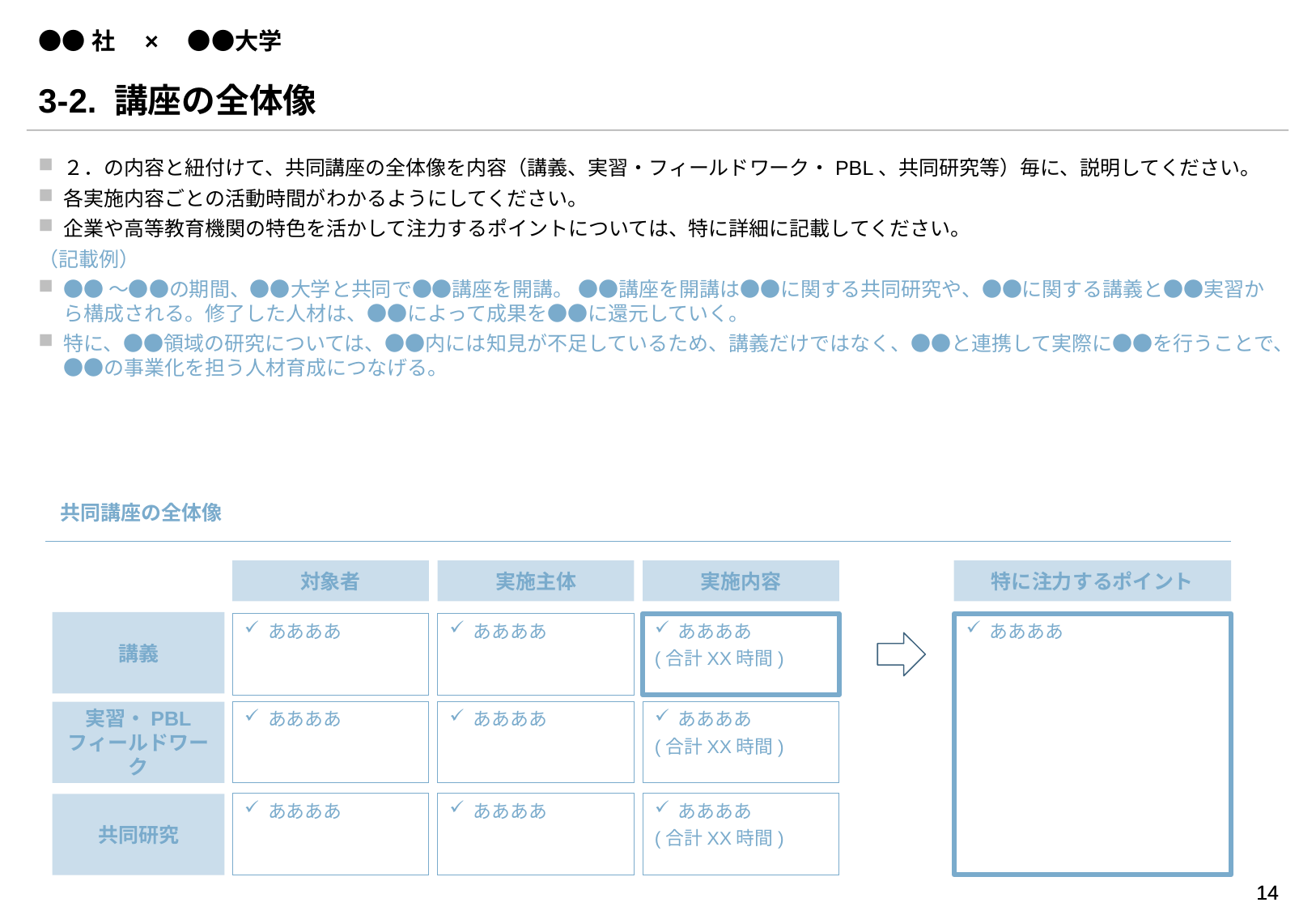

# ●●社　×　●●大学
3-2. 講座の全体像
２．の内容と紐付けて、共同講座の全体像を内容（講義、実習・フィールドワーク・PBL、共同研究等）毎に、説明してください。
各実施内容ごとの活動時間がわかるようにしてください。
企業や高等教育機関の特色を活かして注力するポイントについては、特に詳細に記載してください。
（記載例）
●●～●●の期間、●●大学と共同で●●講座を開講。 ●●講座を開講は●●に関する共同研究や、●●に関する講義と●●実習から構成される。修了した人材は、●●によって成果を●●に還元していく。
特に、●●領域の研究については、●●内には知見が不足しているため、講義だけではなく、●●と連携して実際に●●を行うことで、●●の事業化を担う人材育成につなげる。
共同講座の全体像
対象者
実施主体
実施内容
特に注力するポイント
講義
ああああ
ああああ
ああああ
ああああ
(合計XX時間)

ああああ
ああああ
ああああ
(合計XX時間)

実習・PBL
フィールドワーク
ああああ
ああああ
ああああ
(合計XX時間)
共同研究